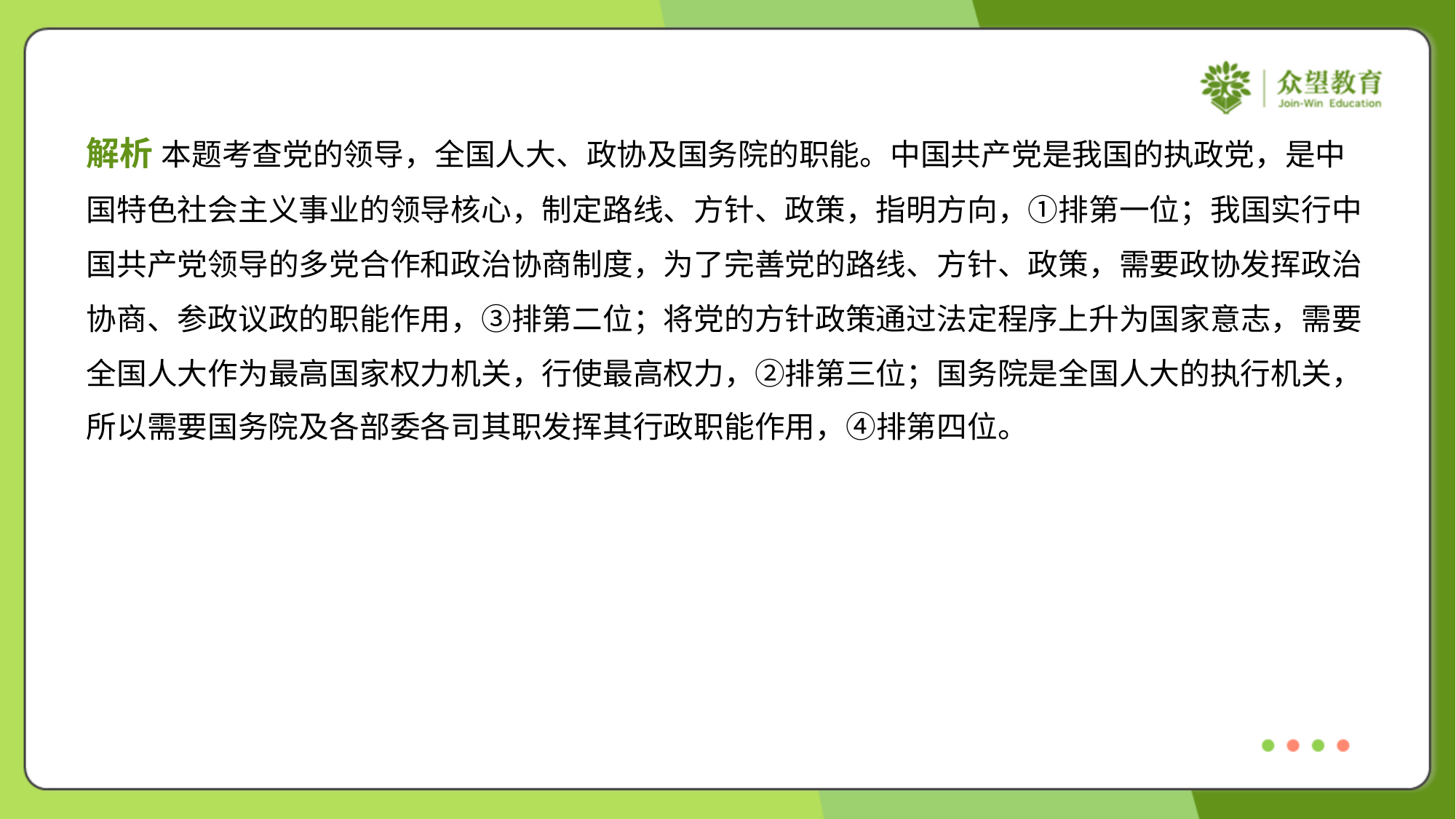

解析 本题考查党的领导，全国人大、政协及国务院的职能。中国共产党是我国的执政党，是中
国特色社会主义事业的领导核心，制定路线、方针、政策，指明方向，①排第一位；我国实行中
国共产党领导的多党合作和政治协商制度，为了完善党的路线、方针、政策，需要政协发挥政治
协商、参政议政的职能作用，③排第二位；将党的方针政策通过法定程序上升为国家意志，需要
全国人大作为最高国家权力机关，行使最高权力，②排第三位；国务院是全国人大的执行机关，
所以需要国务院及各部委各司其职发挥其行政职能作用，④排第四位。